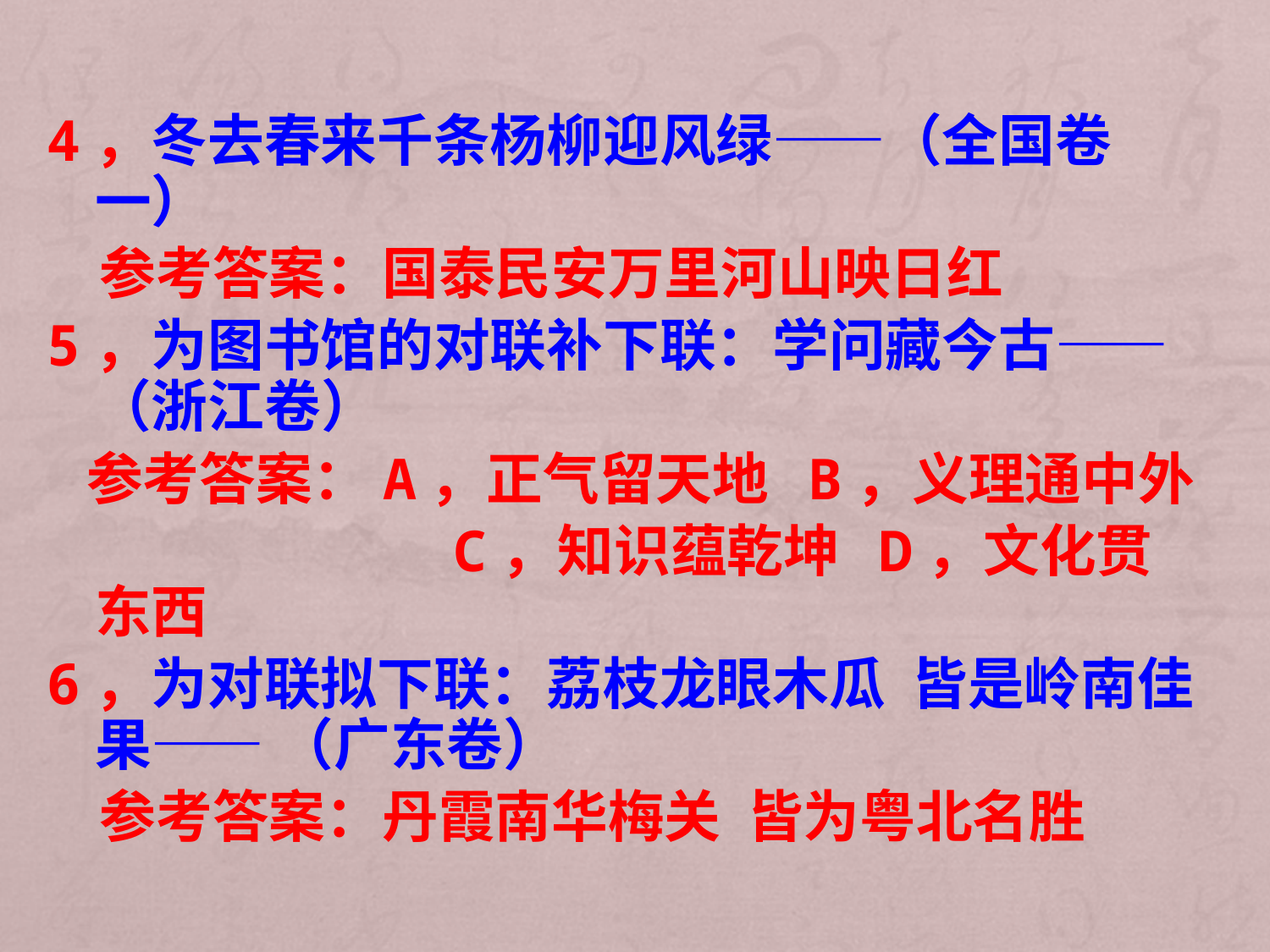

4，冬去春来千条杨柳迎风绿——（全国卷一）
   参考答案：国泰民安万里河山映日红
5，为图书馆的对联补下联：学问藏今古——   （浙江卷）
  参考答案：A，正气留天地  B，义理通中外
            C，知识蕴乾坤  D，文化贯东西
6，为对联拟下联：荔枝龙眼木瓜  皆是岭南佳果—— （广东卷）
   参考答案：丹霞南华梅关  皆为粤北名胜